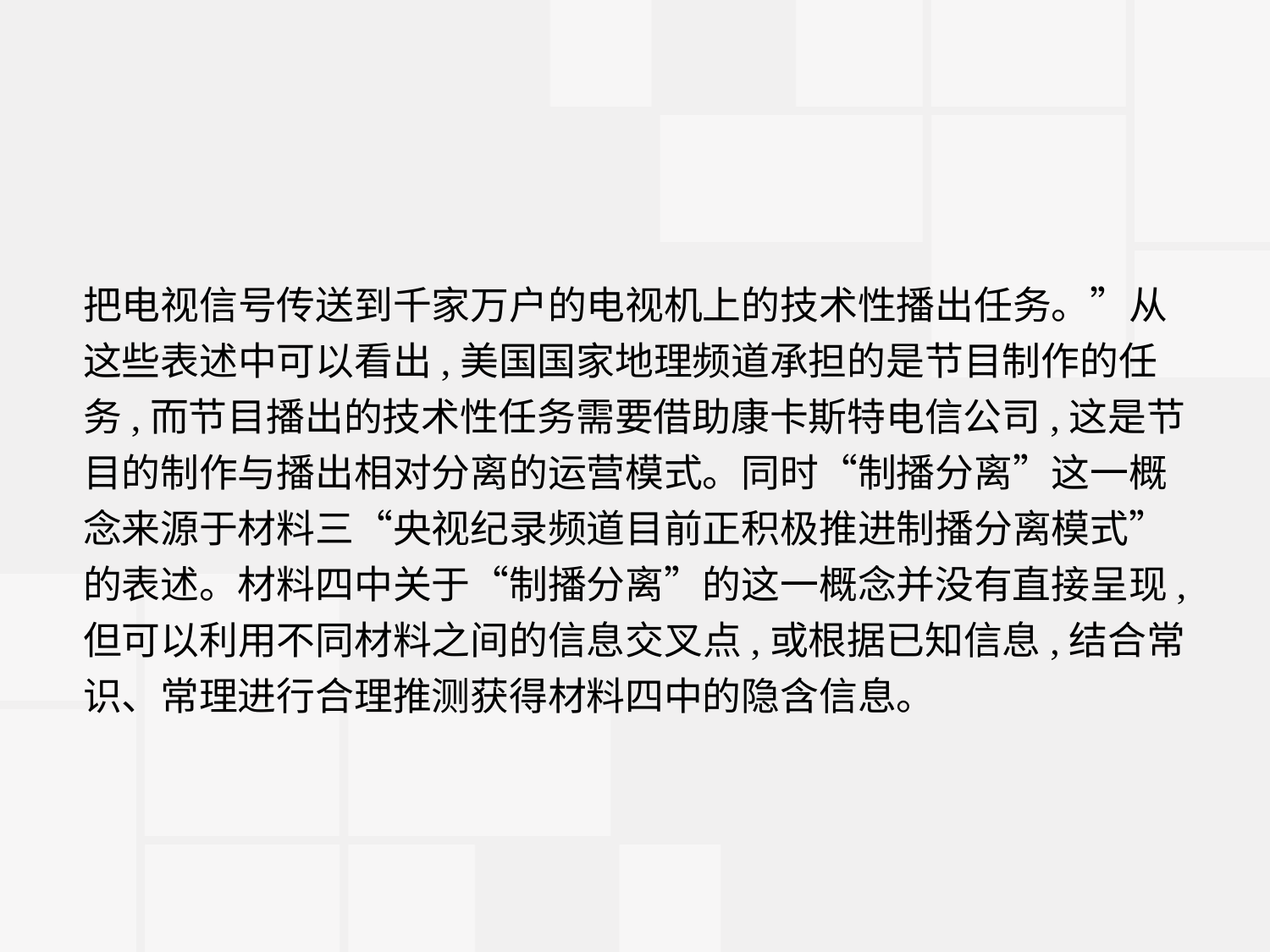

把电视信号传送到千家万户的电视机上的技术性播出任务。”从这些表述中可以看出,美国国家地理频道承担的是节目制作的任务,而节目播出的技术性任务需要借助康卡斯特电信公司,这是节目的制作与播出相对分离的运营模式。同时“制播分离”这一概念来源于材料三“央视纪录频道目前正积极推进制播分离模式”的表述。材料四中关于“制播分离”的这一概念并没有直接呈现,但可以利用不同材料之间的信息交叉点,或根据已知信息,结合常识、常理进行合理推测获得材料四中的隐含信息。